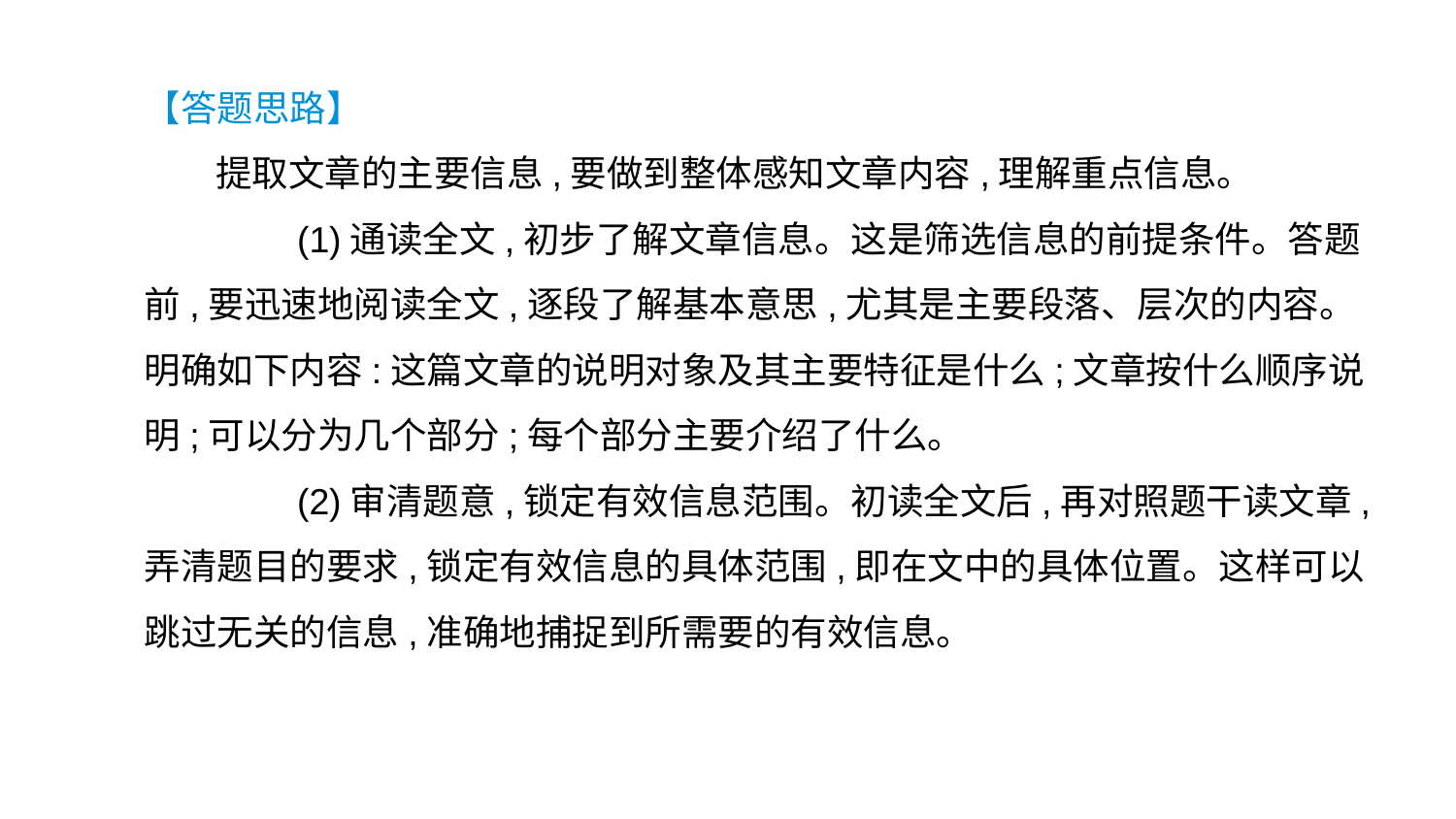

【答题思路】
提取文章的主要信息,要做到整体感知文章内容,理解重点信息。
　　(1)通读全文,初步了解文章信息。这是筛选信息的前提条件。答题前,要迅速地阅读全文,逐段了解基本意思,尤其是主要段落、层次的内容。明确如下内容:这篇文章的说明对象及其主要特征是什么;文章按什么顺序说明;可以分为几个部分;每个部分主要介绍了什么。
　　(2)审清题意,锁定有效信息范围。初读全文后,再对照题干读文章,弄清题目的要求,锁定有效信息的具体范围,即在文中的具体位置。这样可以跳过无关的信息,准确地捕捉到所需要的有效信息。